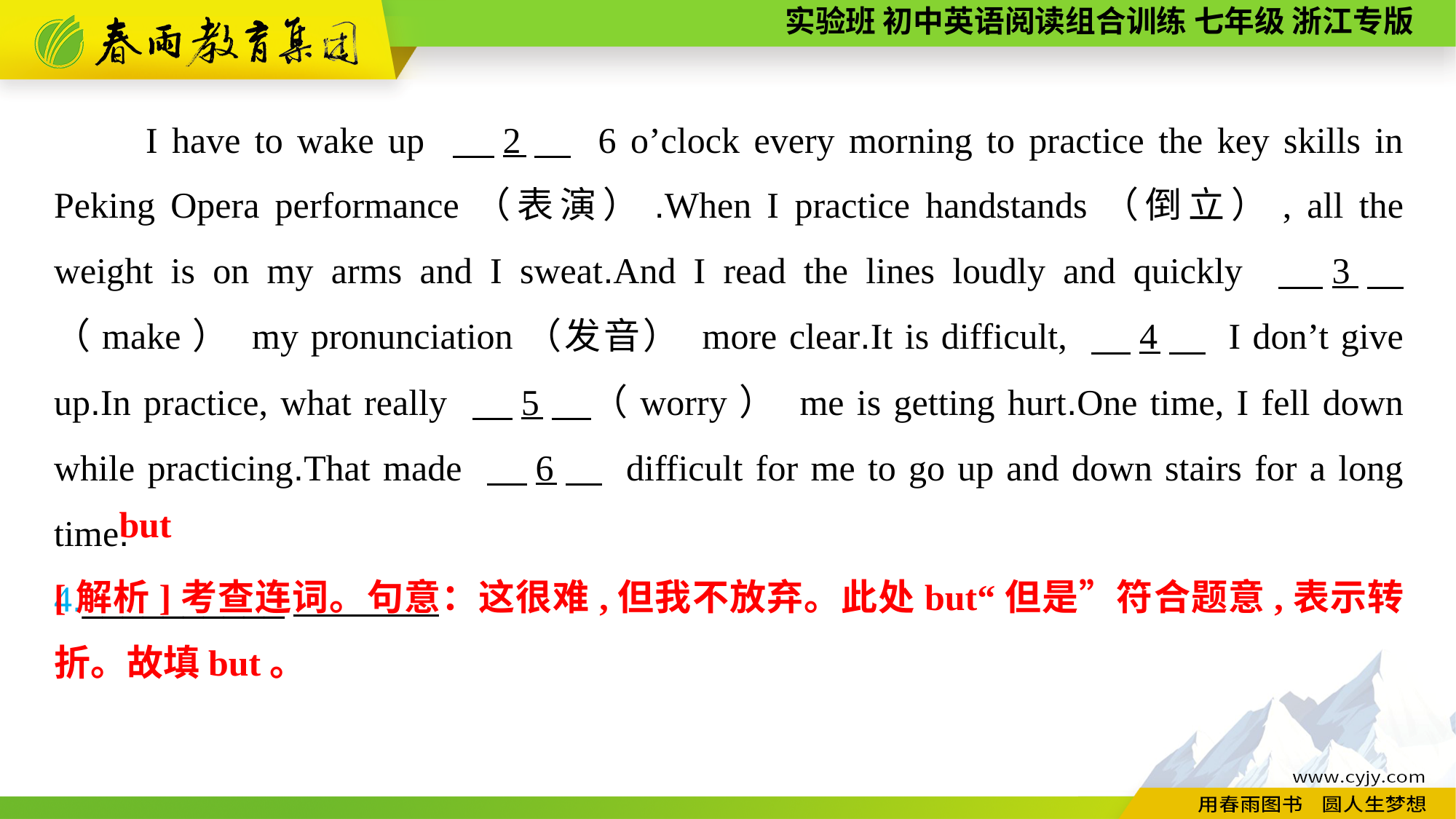

I have to wake up 　2　 6 o’clock every morning to practice the key skills in Peking Opera performance（表演）.When I practice handstands（倒立）, all the weight is on my arms and I sweat.And I read the lines loudly and quickly 　3　（make） my pronunciation（发音） more clear.It is difficult, 　4　 I don’t give up.In practice, what really 　5　（worry） me is getting hurt.One time, I fell down while practicing.That made 　6　 difficult for me to go up and down stairs for a long time.
4.__________
but
[解析]考查连词。句意：这很难,但我不放弃。此处but“但是”符合题意,表示转折。故填but。